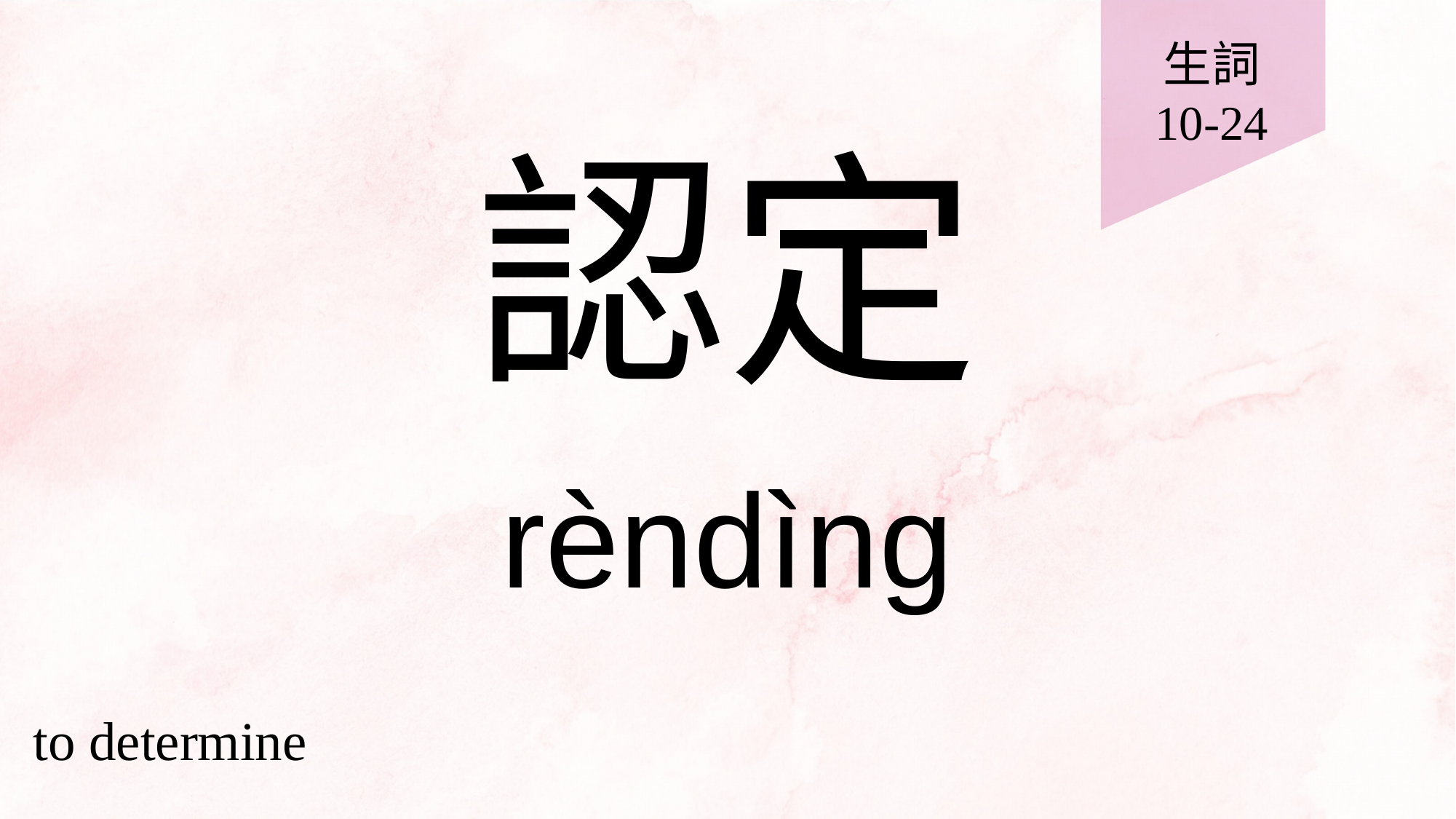

生詞
10-24
# 認定
rèndìng
to determine